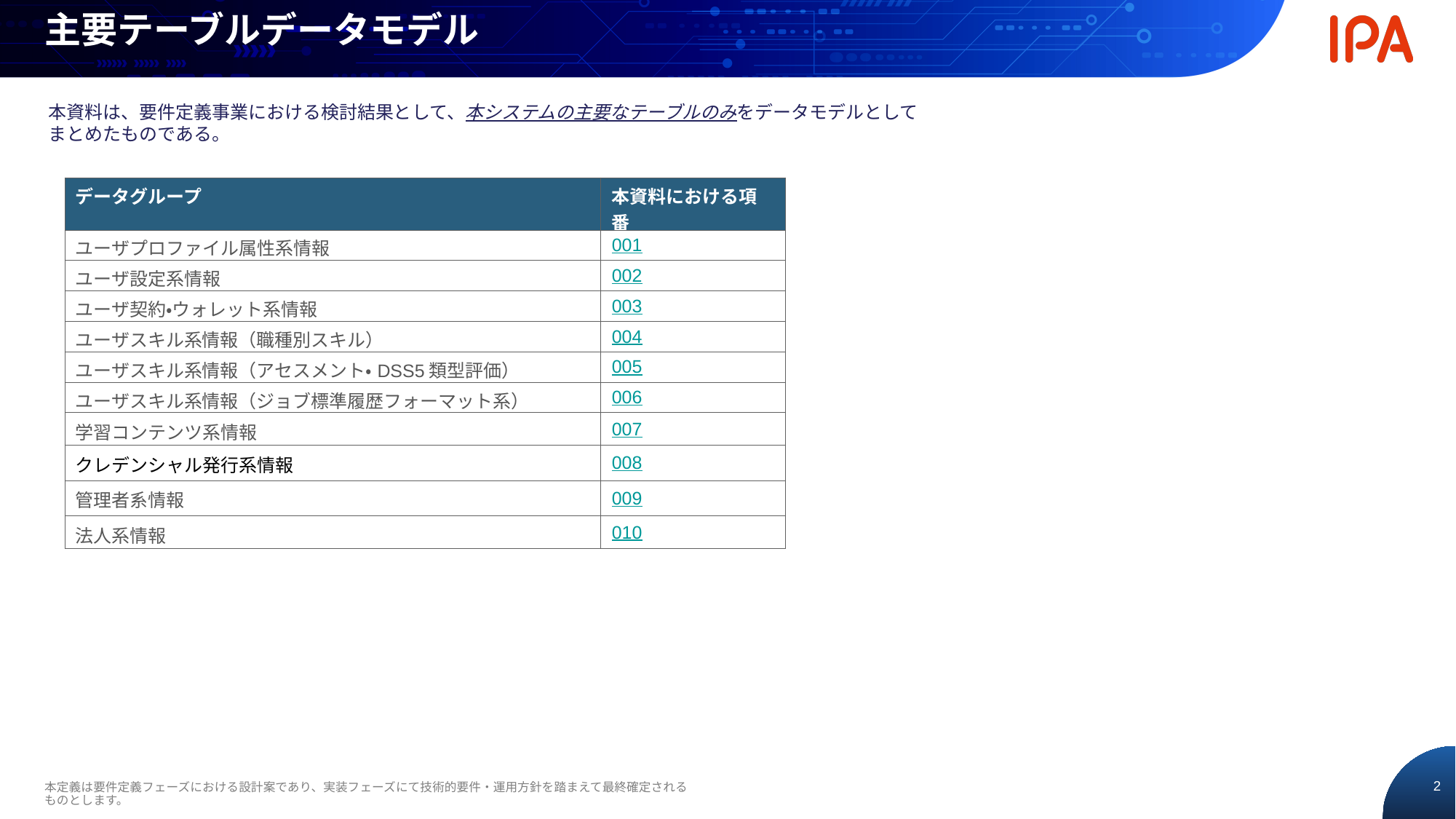

主要テーブルデータモデル
本資料は、要件定義事業における検討結果として、本システムの主要なテーブルのみをデータモデルとしてまとめたものである。
| データグループ | 本資料における項番 |
| --- | --- |
| ユーザプロファイル属性系情報 | 001 |
| ユーザ設定系情報 | 002 |
| ユーザ契約・ウォレット系情報 | 003 |
| ユーザスキル系情報（職種別スキル） | 004 |
| ユーザスキル系情報（アセスメント・DSS5類型評価） | 005 |
| ユーザスキル系情報（ジョブ標準履歴フォーマット系） | 006 |
| 学習コンテンツ系情報 | 007 |
| クレデンシャル発行系情報 | 008 |
| 管理者系情報 | 009 |
| 法人系情報 | 010 |
本定義は要件定義フェーズにおける設計案であり、実装フェーズにて技術的要件・運用方針を踏まえて最終確定されるものとします。